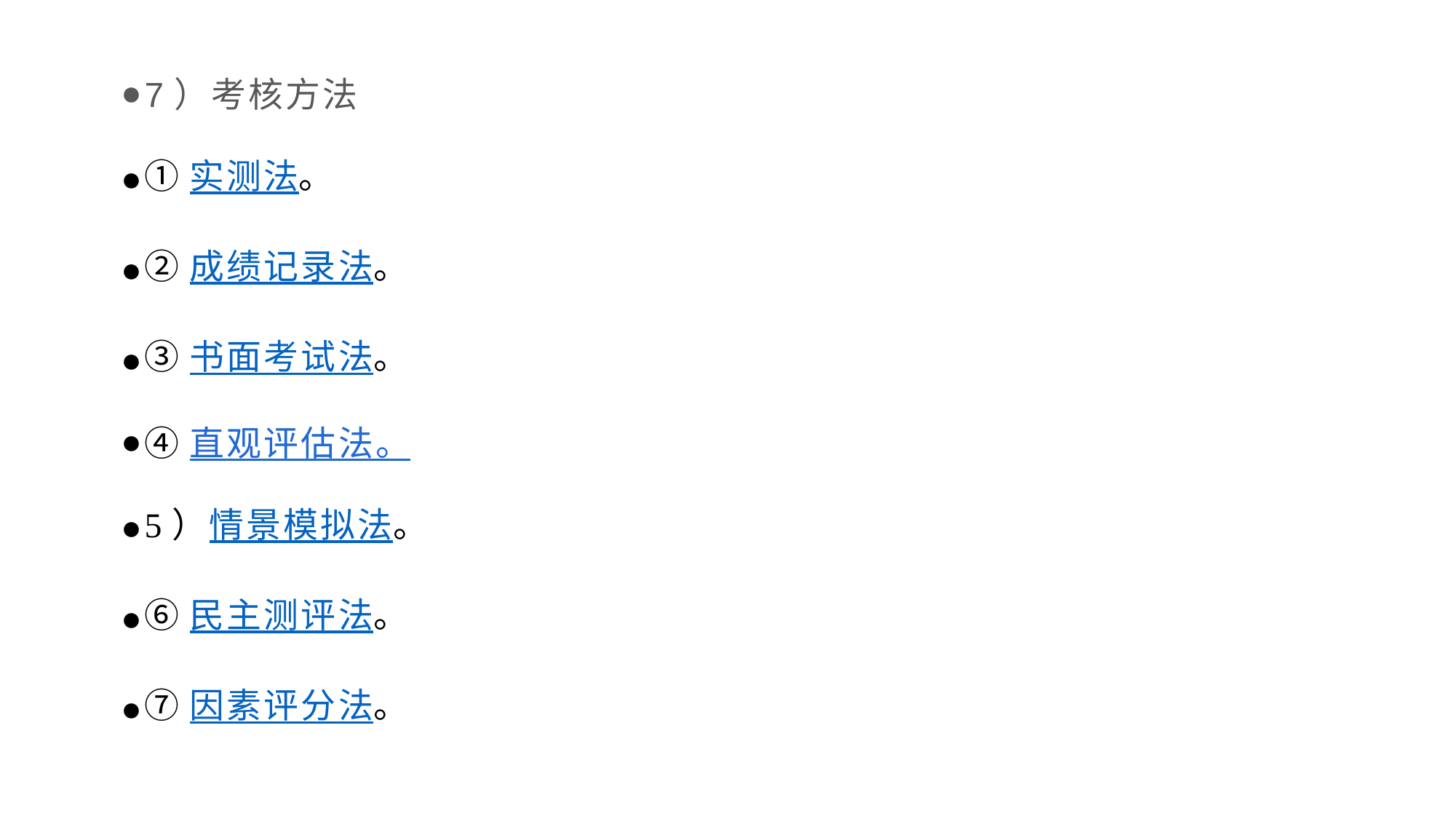

7）考核方法
①实测法。
②成绩记录法。
③书面考试法。
④直观评估法。
5）情景模拟法。
⑥民主测评法。
⑦因素评分法。

24